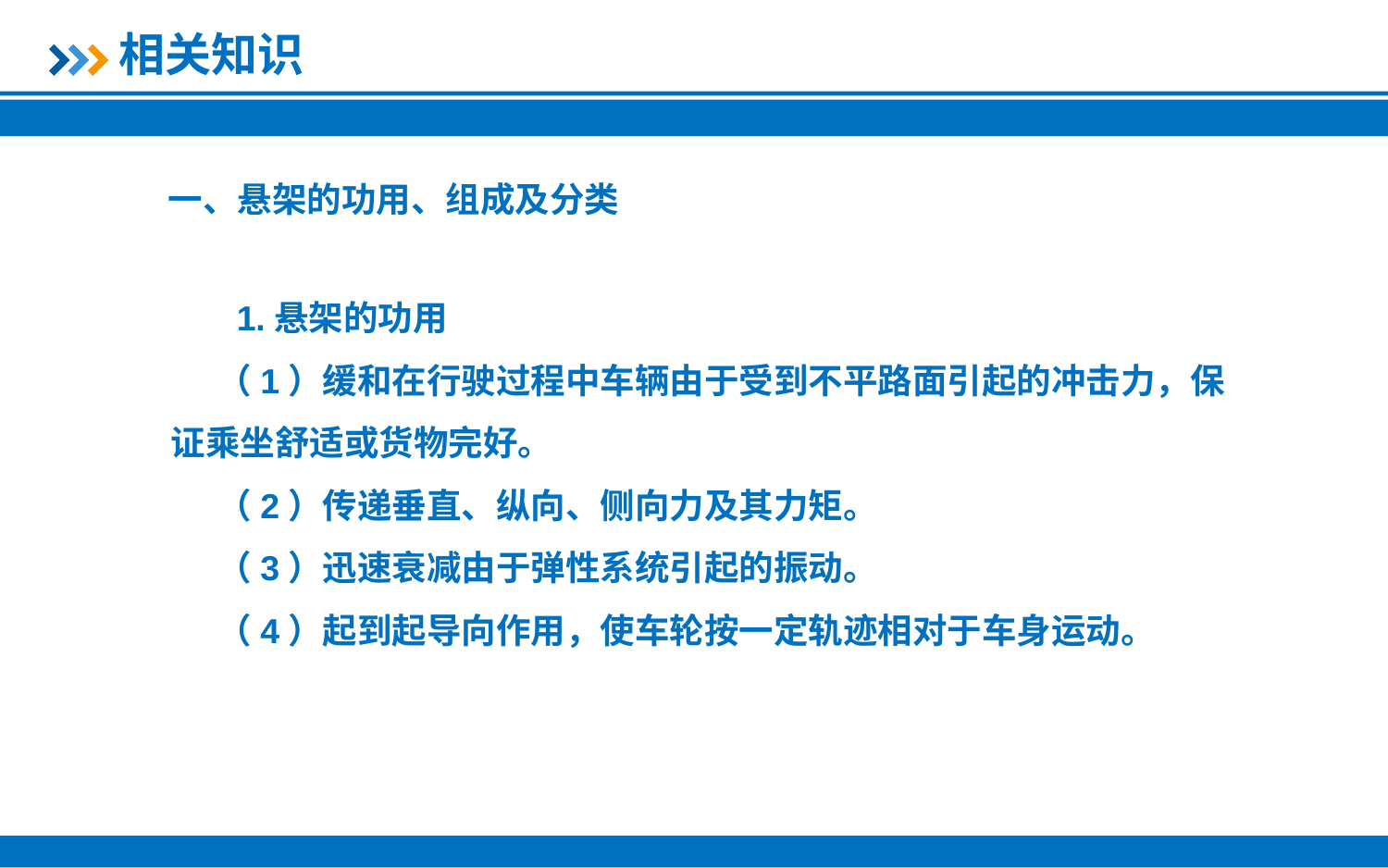

相关知识
一、悬架的功用、组成及分类

  1.悬架的功用
（1）缓和在行驶过程中车辆由于受到不平路面引起的冲击力，保证乘坐舒适或货物完好。
（2）传递垂直、纵向、侧向力及其力矩。
（3）迅速衰减由于弹性系统引起的振动。
（4）起到起导向作用，使车轮按一定轨迹相对于车身运动。